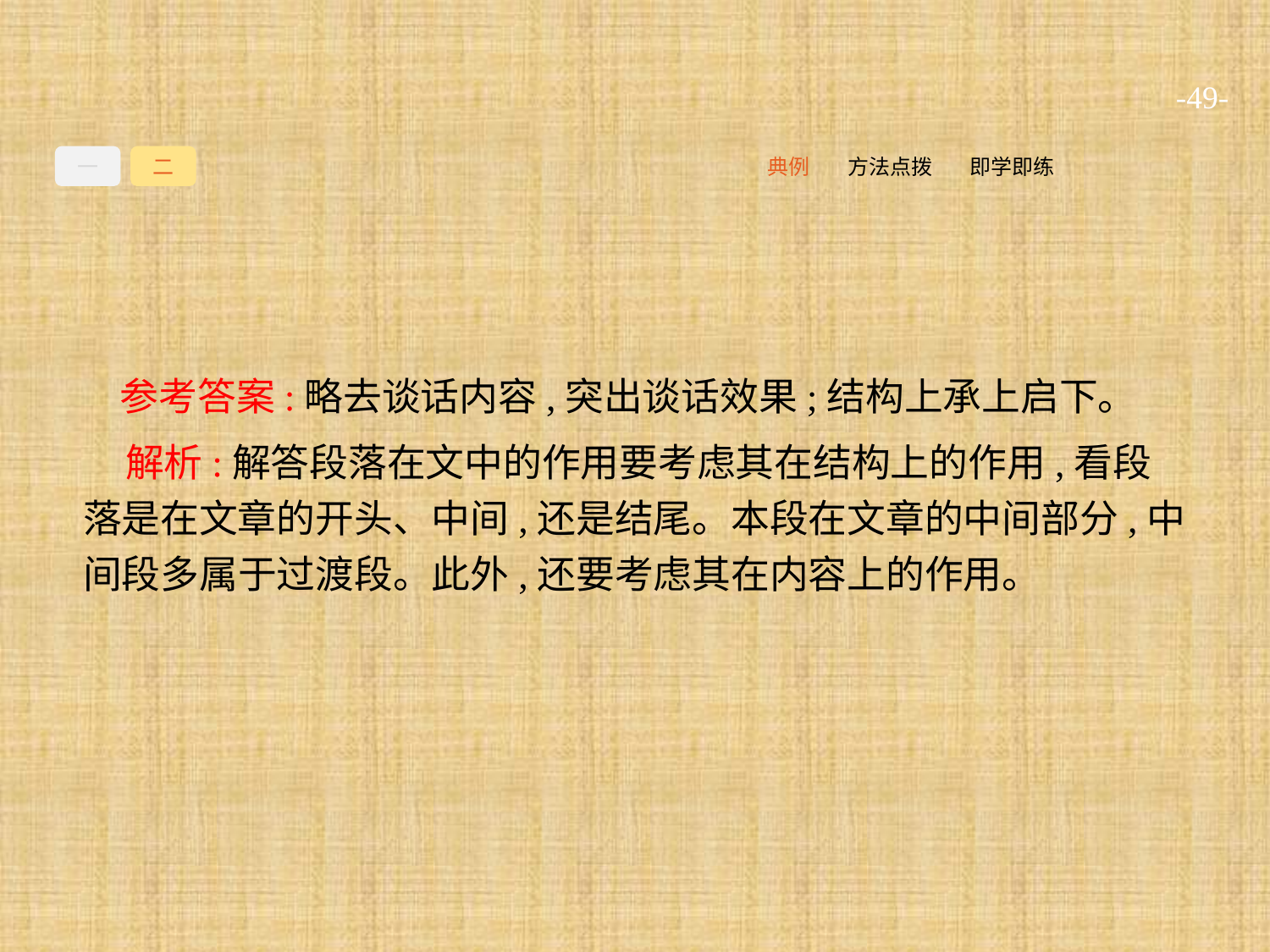

-49-
一
二
即学即练
方法点拨
典例
参考答案:略去谈话内容,突出谈话效果;结构上承上启下。
解析:解答段落在文中的作用要考虑其在结构上的作用,看段落是在文章的开头、中间,还是结尾。本段在文章的中间部分,中间段多属于过渡段。此外,还要考虑其在内容上的作用。